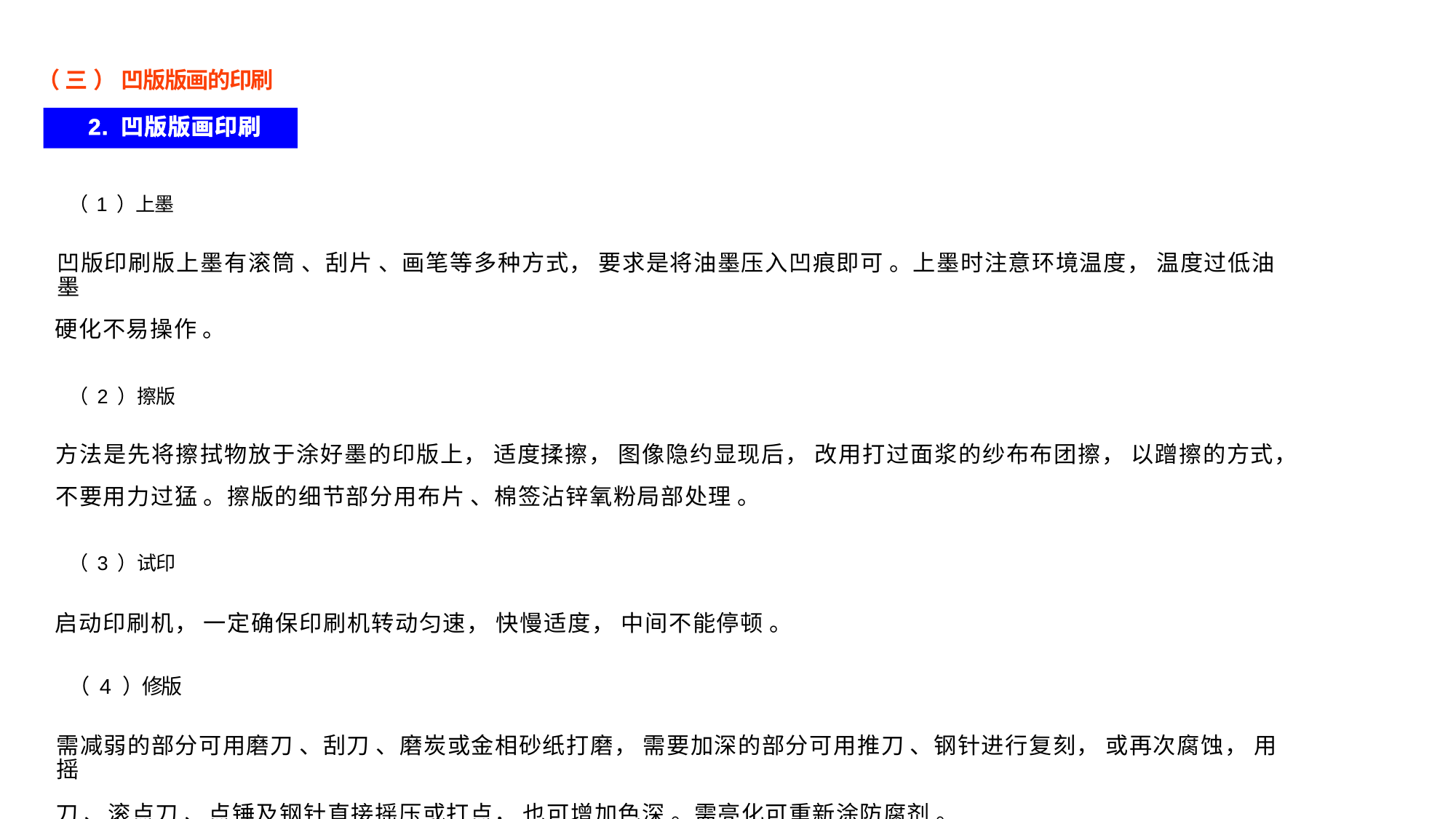

（ 三 ） 凹版版画的印刷

2. 凹版版画印刷

（ 1 ）上墨

凹版印刷版上墨有滚筒 、刮片 、画笔等多种方式， 要求是将油墨压入凹痕即可 。上墨时注意环境温度， 温度过低油墨
硬化不易操作 。

（ 2 ）擦版

方法是先将擦拭物放于涂好墨的印版上， 适度揉擦， 图像隐约显现后， 改用打过面浆的纱布布团擦， 以蹭擦的方式，
不要用力过猛 。擦版的细节部分用布片 、棉签沾锌氧粉局部处理 。

（ 3 ）试印

启动印刷机， 一定确保印刷机转动匀速， 快慢适度， 中间不能停顿 。

（ 4 ）修版

需减弱的部分可用磨刀 、刮刀 、磨炭或金相砂纸打磨， 需要加深的部分可用推刀 、钢针进行复刻， 或再次腐蚀， 用摇
刀 、滚点刀 、点锤及钢针直接摇压或打点， 也可增加色深 。需亮化可重新涂防腐剂 。